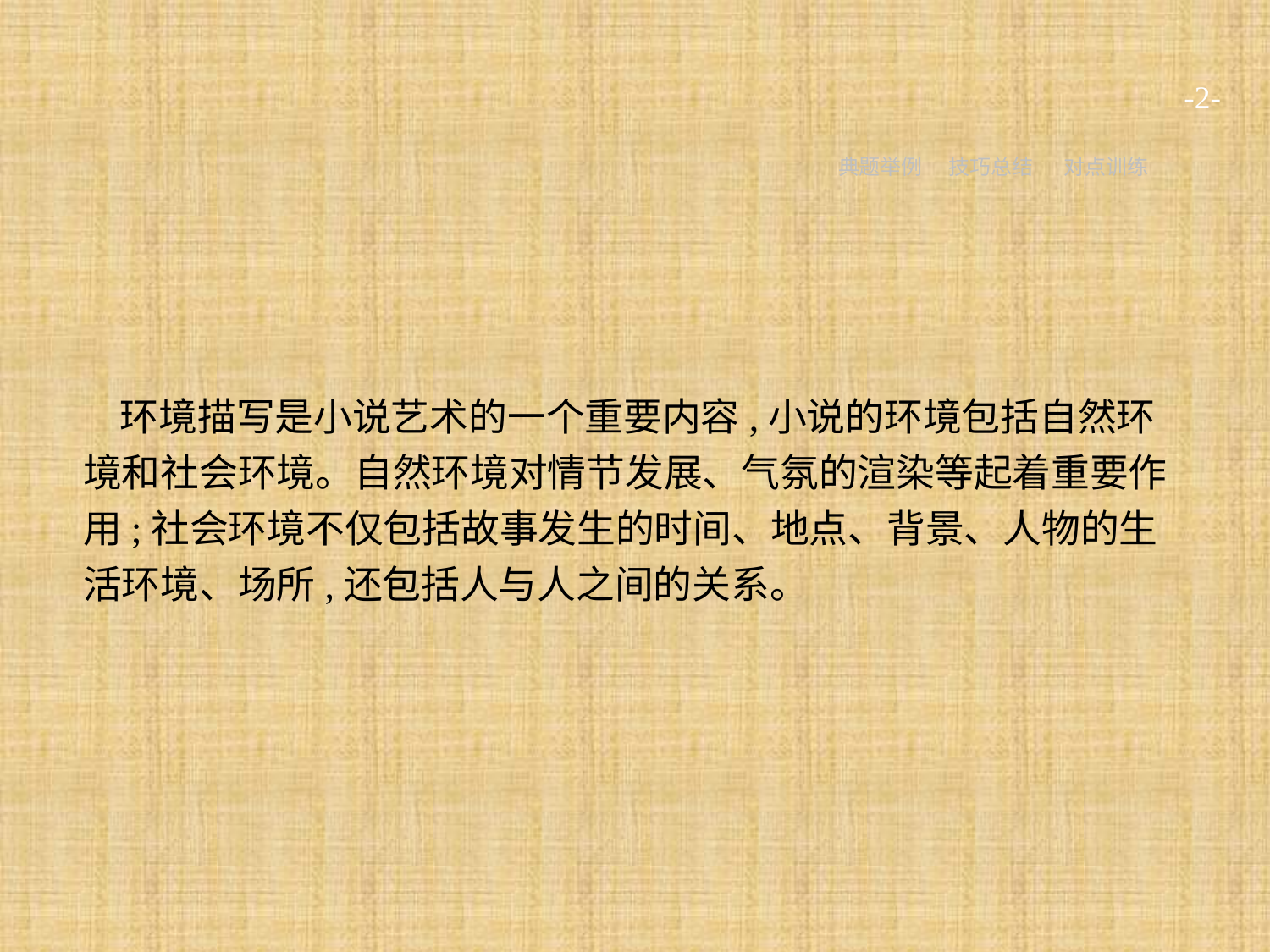

-2-
典题举例
技巧总结
对点训练
环境描写是小说艺术的一个重要内容,小说的环境包括自然环境和社会环境。自然环境对情节发展、气氛的渲染等起着重要作用;社会环境不仅包括故事发生的时间、地点、背景、人物的生活环境、场所,还包括人与人之间的关系。